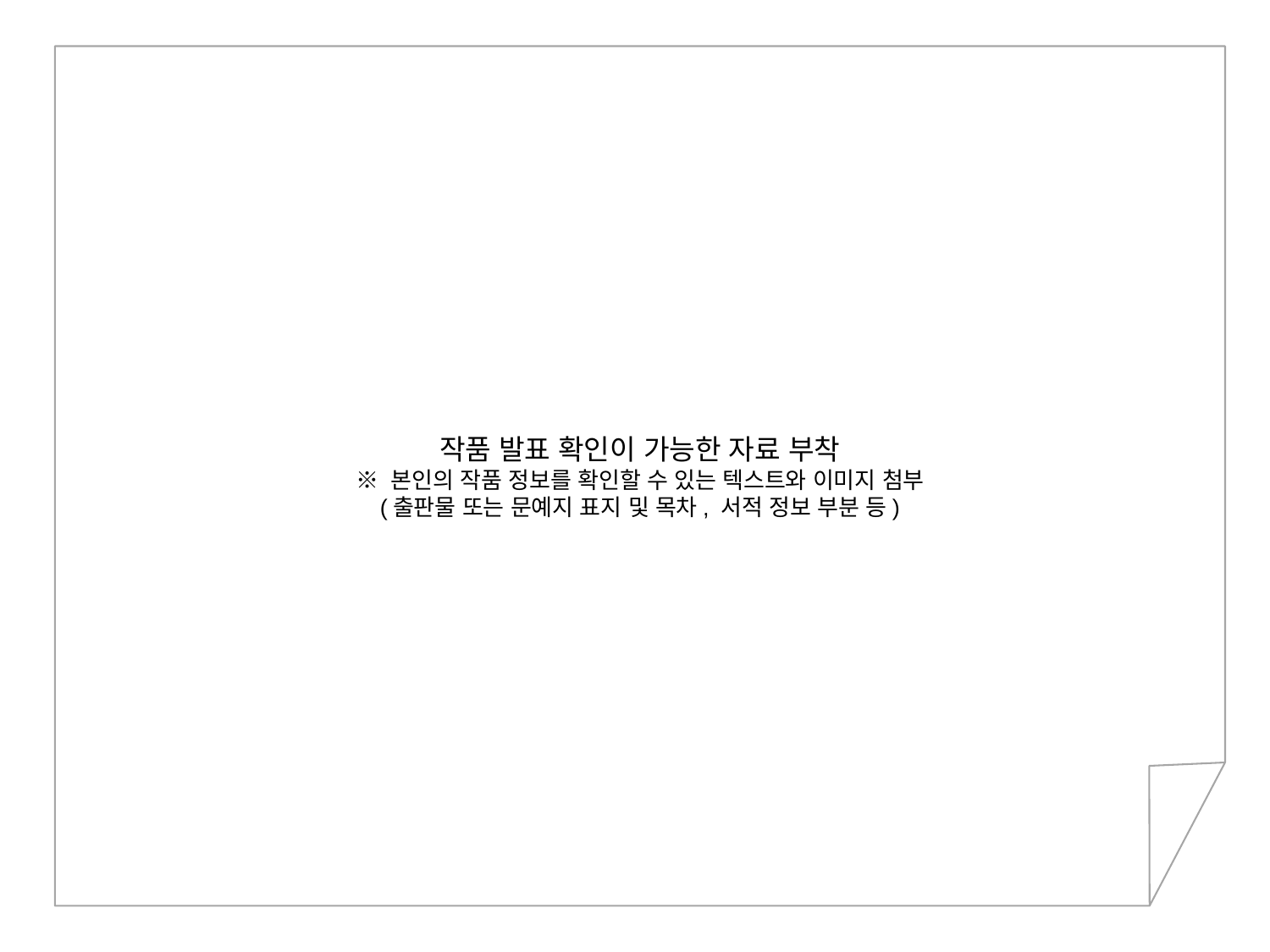

작품 발표 확인이 가능한 자료 부착
※ 본인의 작품 정보를 확인할 수 있는 텍스트와 이미지 첨부
(출판물 또는 문예지 표지 및 목차, 서적 정보 부분 등)